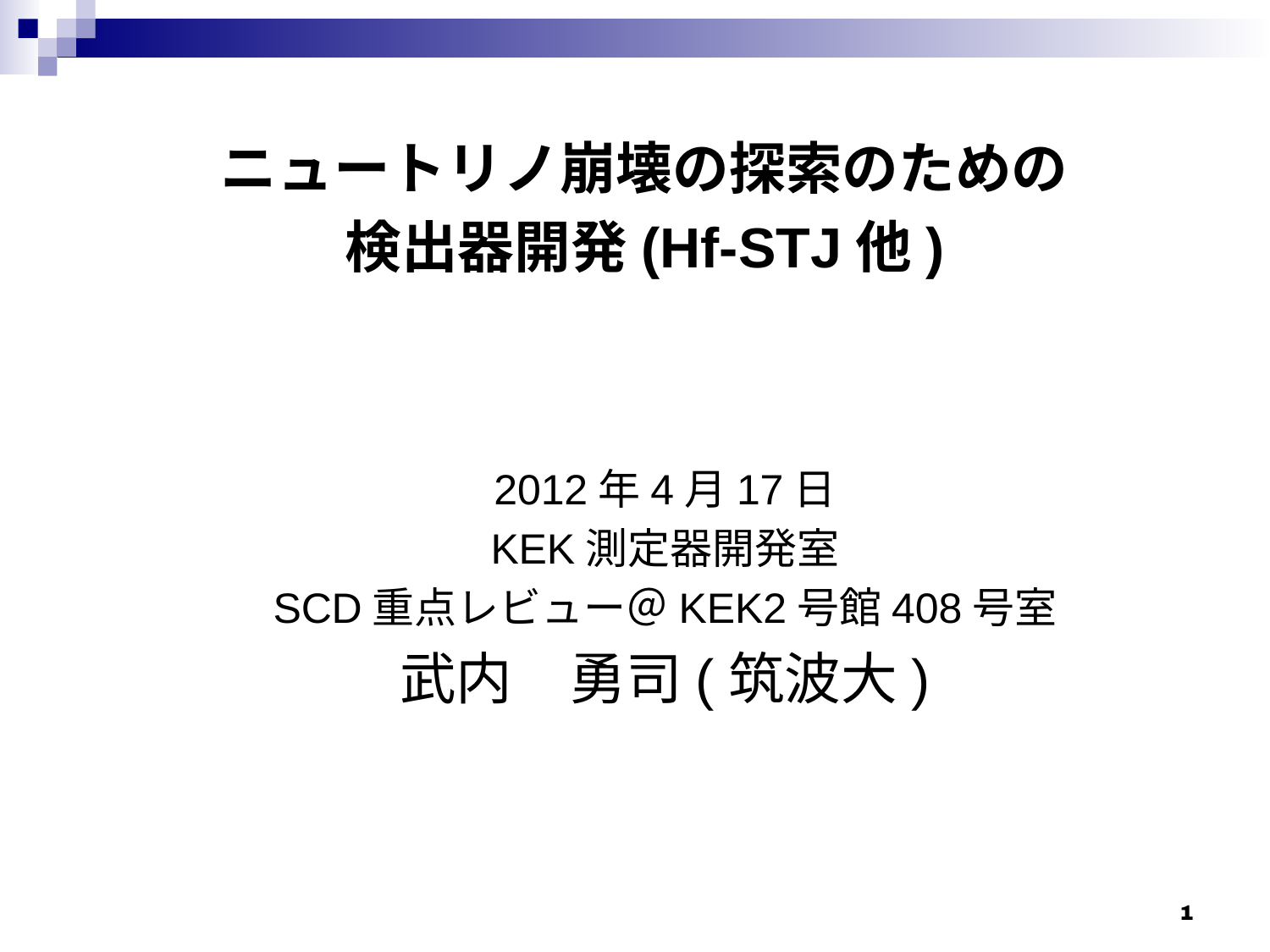

ニュートリノ崩壊の探索のための
検出器開発(Hf-STJ他)
2012年4月17日
KEK測定器開発室
SCD重点レビュー＠KEK2号館408号室
武内　勇司(筑波大)
1